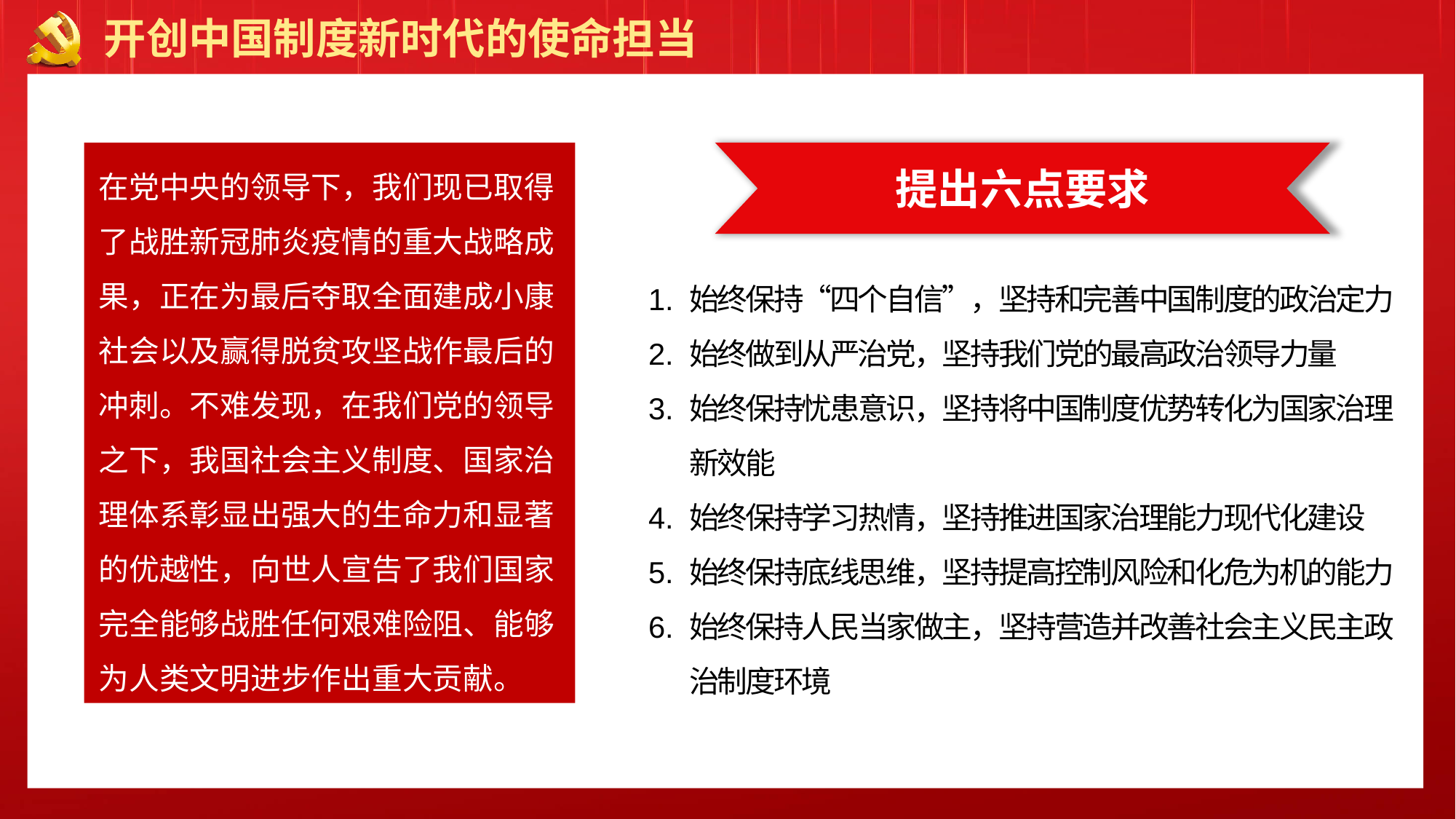

开创中国制度新时代的使命担当
在党中央的领导下，我们现已取得了战胜新冠肺炎疫情的重大战略成果，正在为最后夺取全面建成小康社会以及赢得脱贫攻坚战作最后的冲刺。不难发现，在我们党的领导之下，我国社会主义制度、国家治理体系彰显出强大的生命力和显著的优越性，向世人宣告了我们国家完全能够战胜任何艰难险阻、能够为人类文明进步作出重大贡献。
提出六点要求
始终保持“四个自信”，坚持和完善中国制度的政治定力
始终做到从严治党，坚持我们党的最高政治领导力量
始终保持忧患意识，坚持将中国制度优势转化为国家治理新效能
始终保持学习热情，坚持推进国家治理能力现代化建设
始终保持底线思维，坚持提高控制风险和化危为机的能力
始终保持人民当家做主，坚持营造并改善社会主义民主政治制度环境